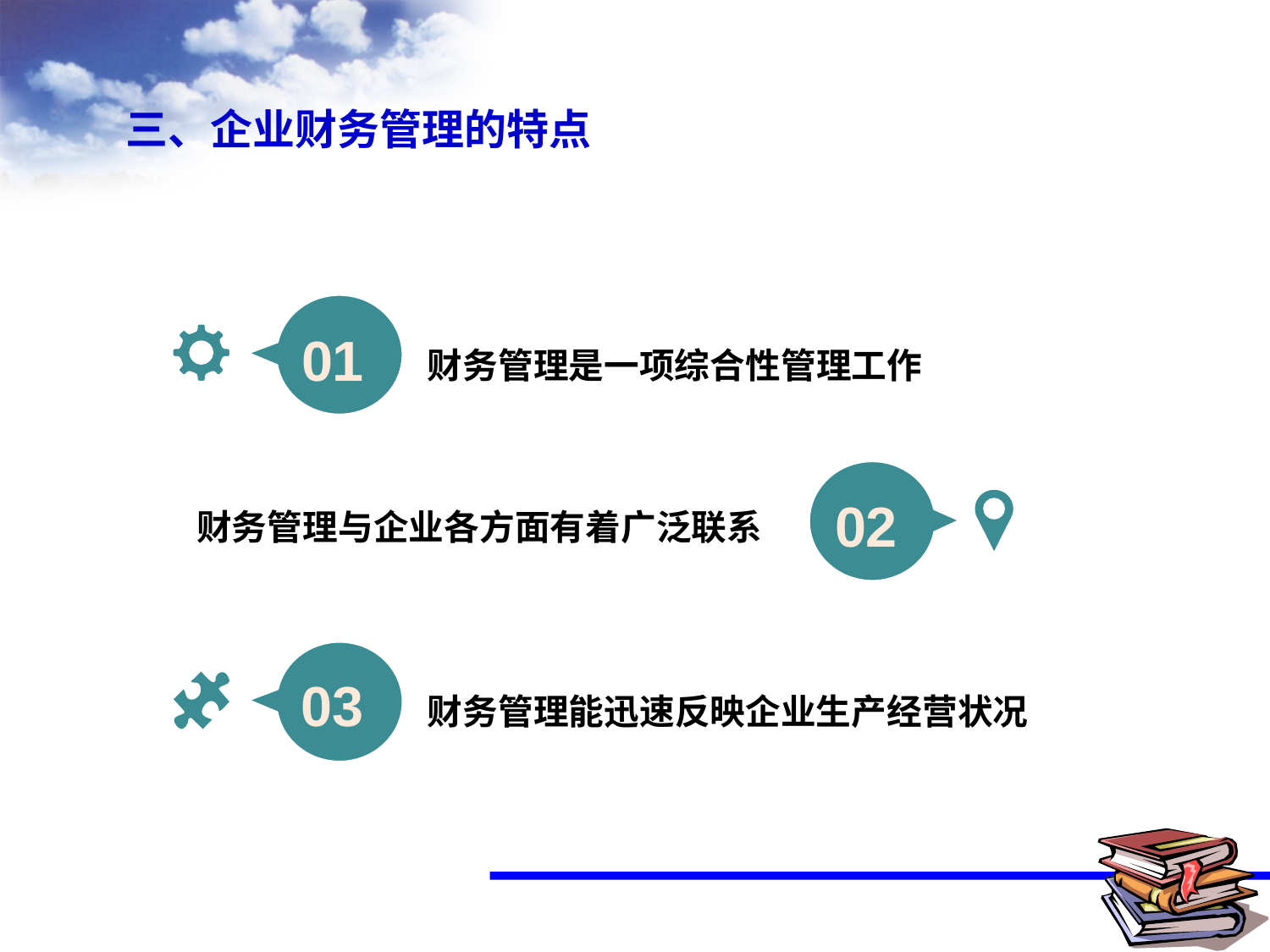

三、企业财务管理的特点

01

财务管理是一项综合性管理工作
02

财务管理与企业各方面有着广泛联系
03

财务管理能迅速反映企业生产经营状况